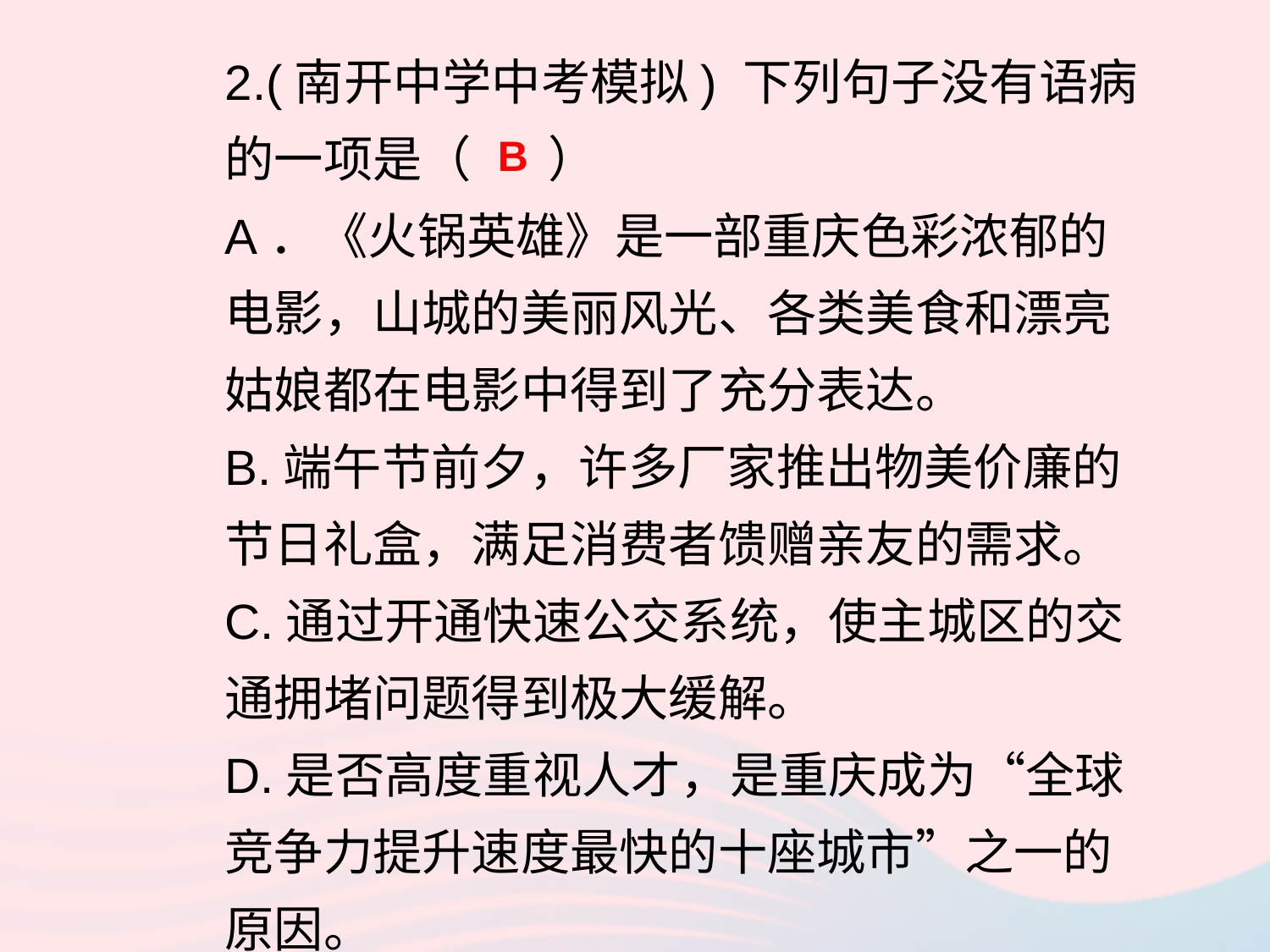

2.(南开中学中考模拟) 下列句子没有语病的一项是（       ）
A．《火锅英雄》是一部重庆色彩浓郁的电影，山城的美丽风光、各类美食和漂亮姑娘都在电影中得到了充分表达。
B.端午节前夕，许多厂家推出物美价廉的节日礼盒，满足消费者馈赠亲友的需求。
C.通过开通快速公交系统，使主城区的交通拥堵问题得到极大缓解。
D.是否高度重视人才，是重庆成为“全球竞争力提升速度最快的十座城市”之一的原因。
B